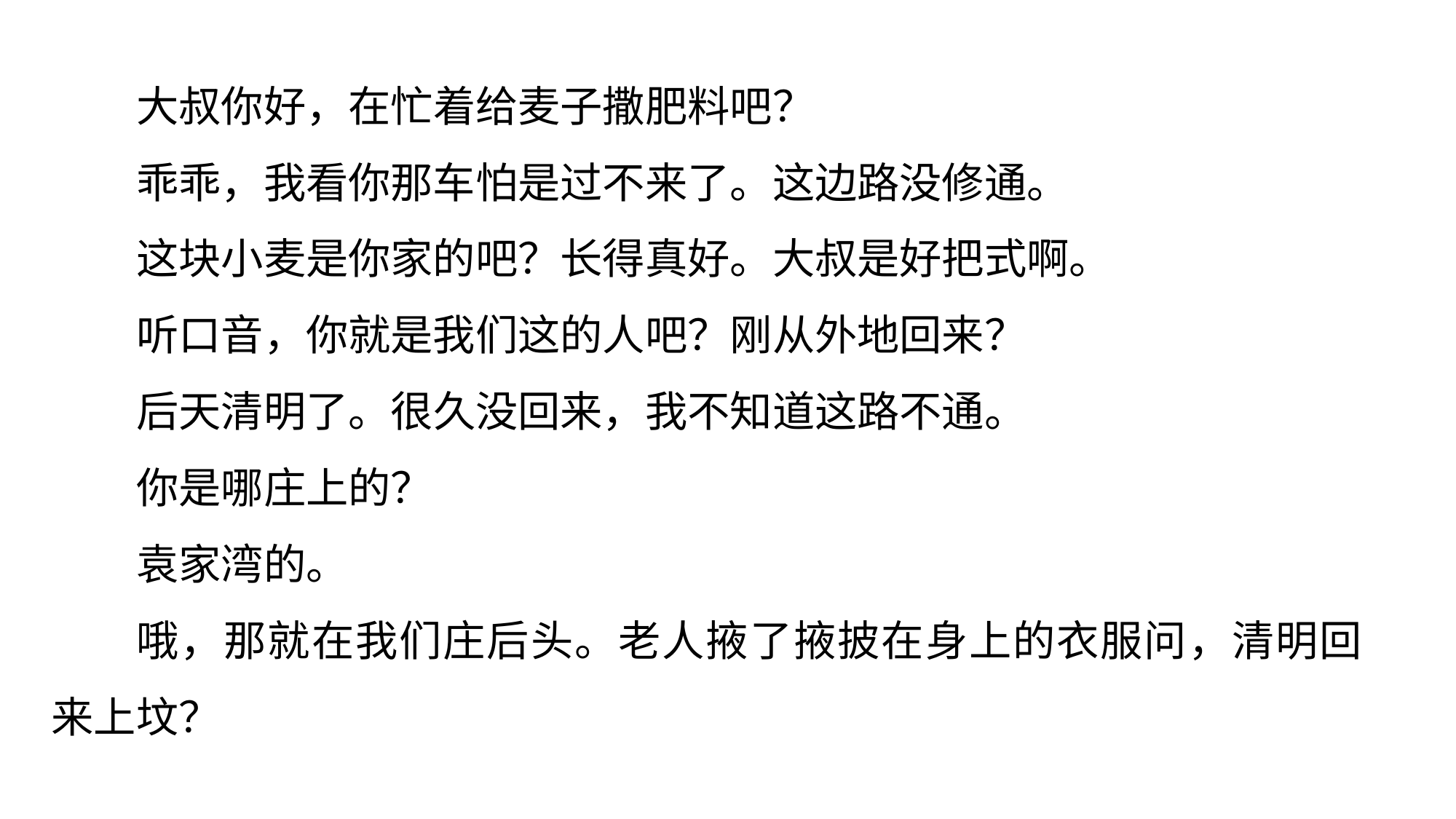

大叔你好，在忙着给麦子撒肥料吧？
乖乖，我看你那车怕是过不来了。这边路没修通。
这块小麦是你家的吧？长得真好。大叔是好把式啊。
听口音，你就是我们这的人吧？刚从外地回来？
后天清明了。很久没回来，我不知道这路不通。
你是哪庄上的？
袁家湾的。
哦，那就在我们庄后头。老人掖了掖披在身上的衣服问，清明回来上坟？